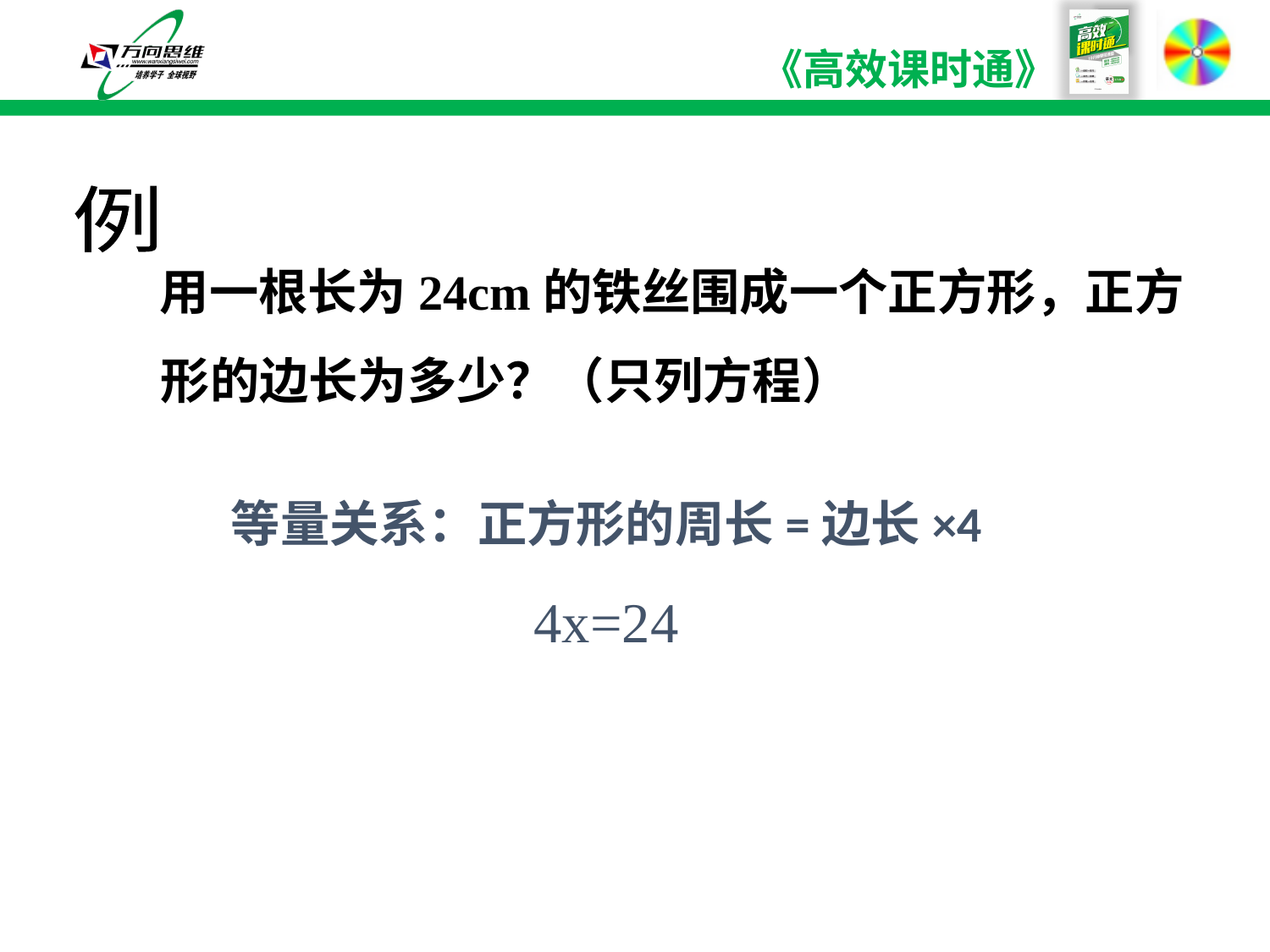

例
 用一根长为24cm的铁丝围成一个正方形，正方形的边长为多少？（只列方程）
等量关系：正方形的周长=边长×4
4x=24